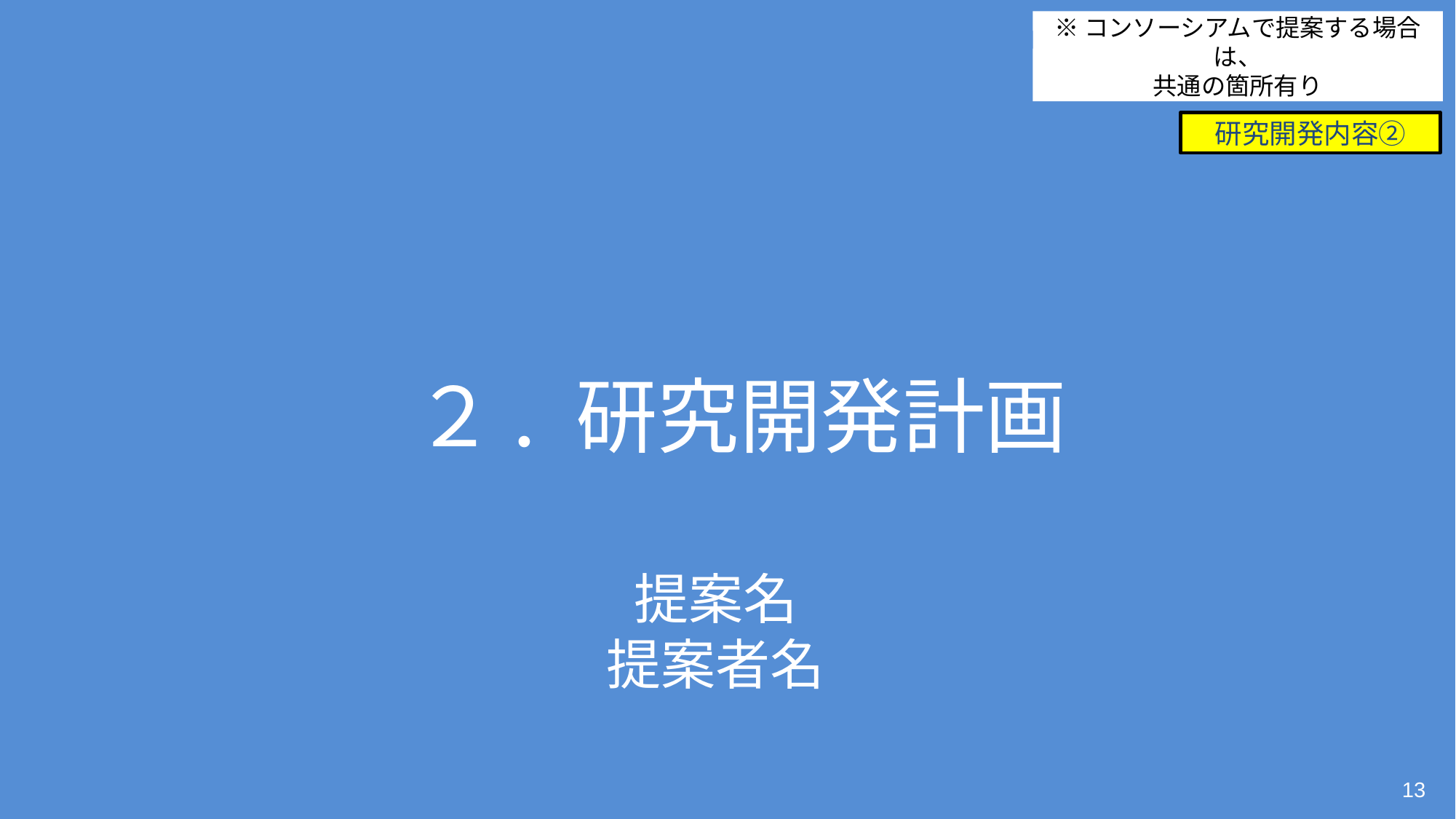

※コンソーシアムで提案する場合は、
共通の箇所有り
研究開発内容②
２. 研究開発計画
提案名
提案者名